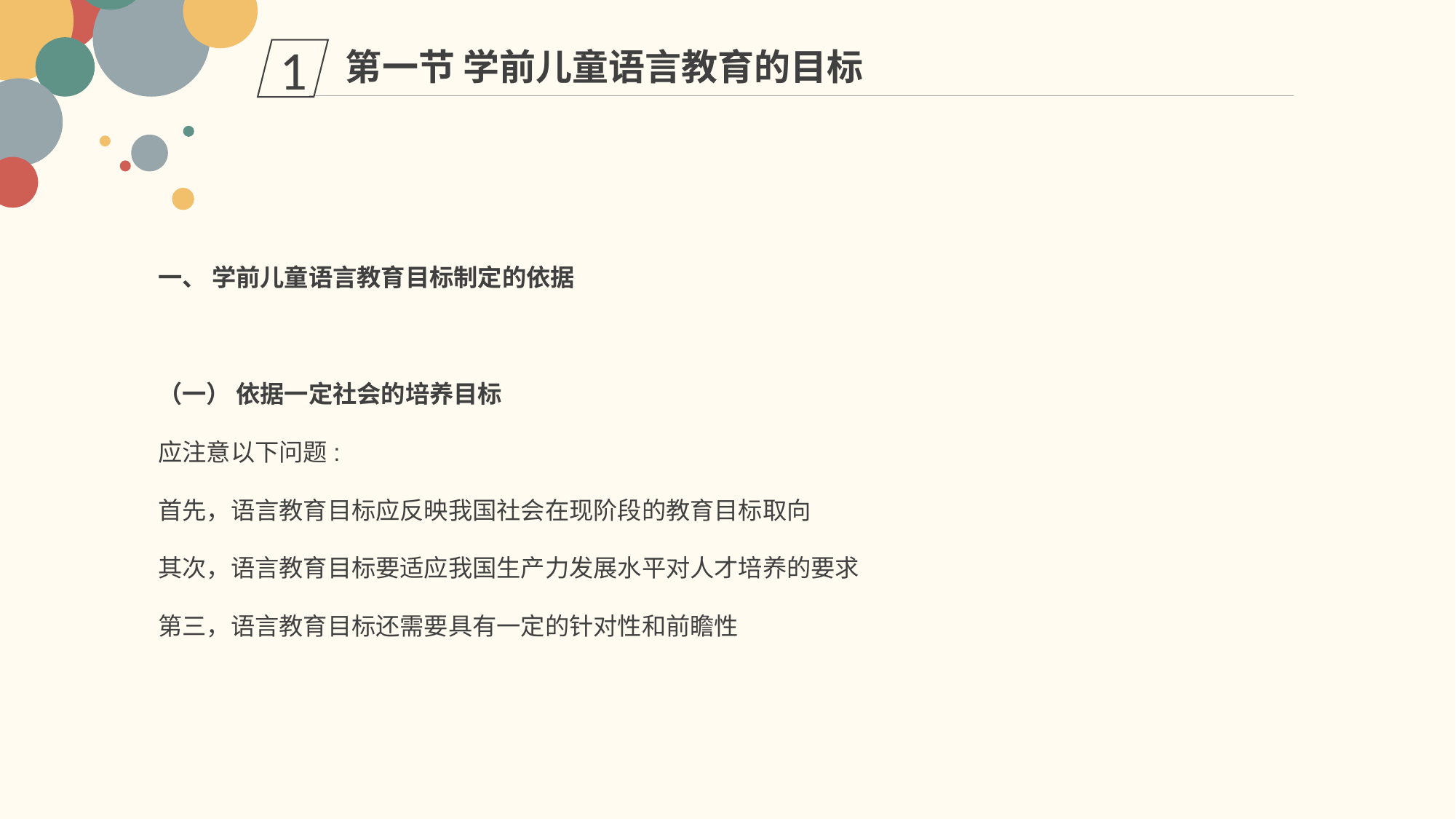

第一节 学前儿童语言教育的目标
1
一、 学前儿童语言教育目标制定的依据

（一） 依据一定社会的培养目标
应注意以下问题:
首先，语言教育目标应反映我国社会在现阶段的教育目标取向
其次，语言教育目标要适应我国生产力发展水平对人才培养的要求
第三，语言教育目标还需要具有一定的针对性和前瞻性